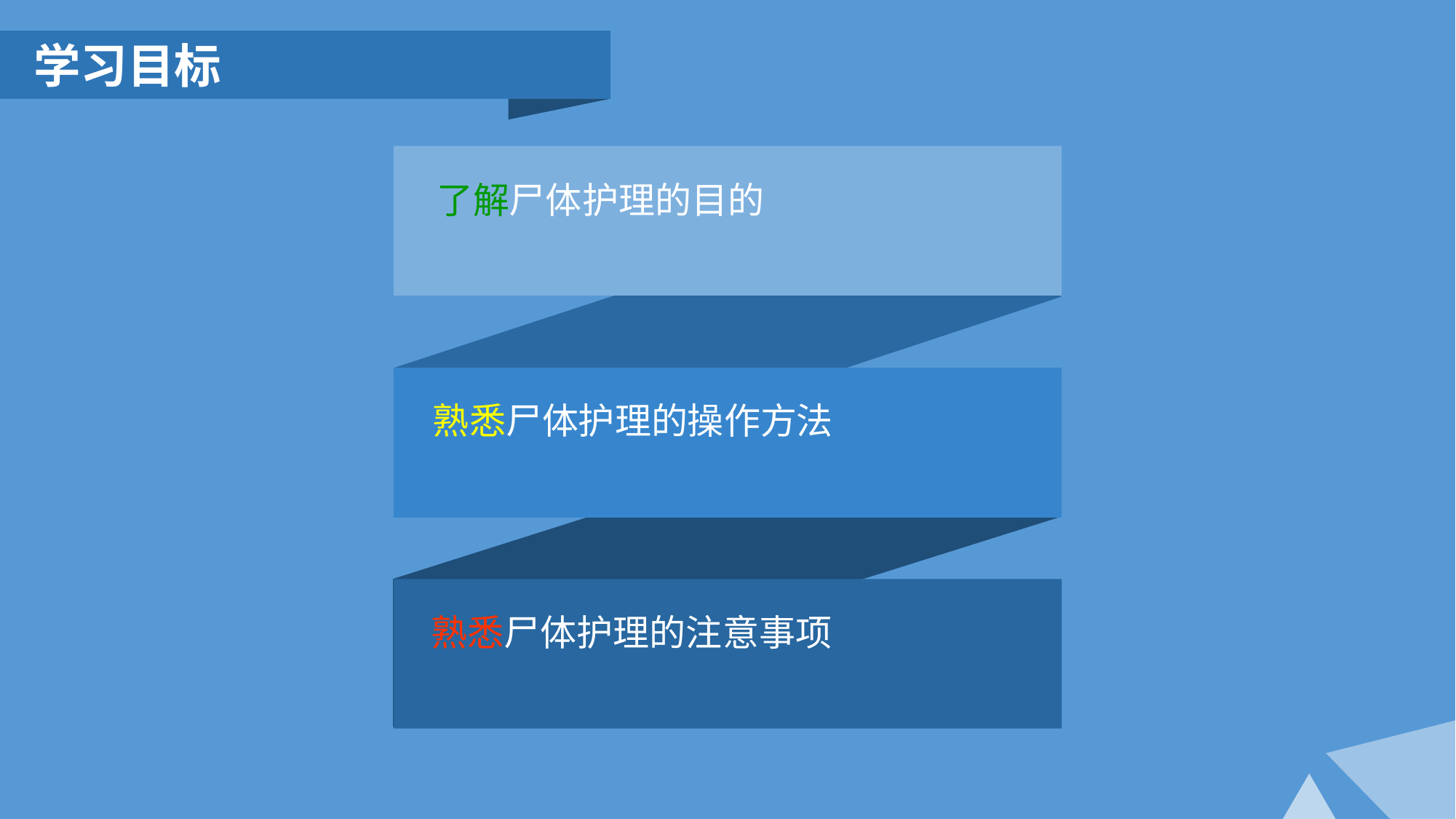

学习目标

了解尸体护理的目的

熟悉尸体护理的操作方法

熟悉尸体护理的注意事项